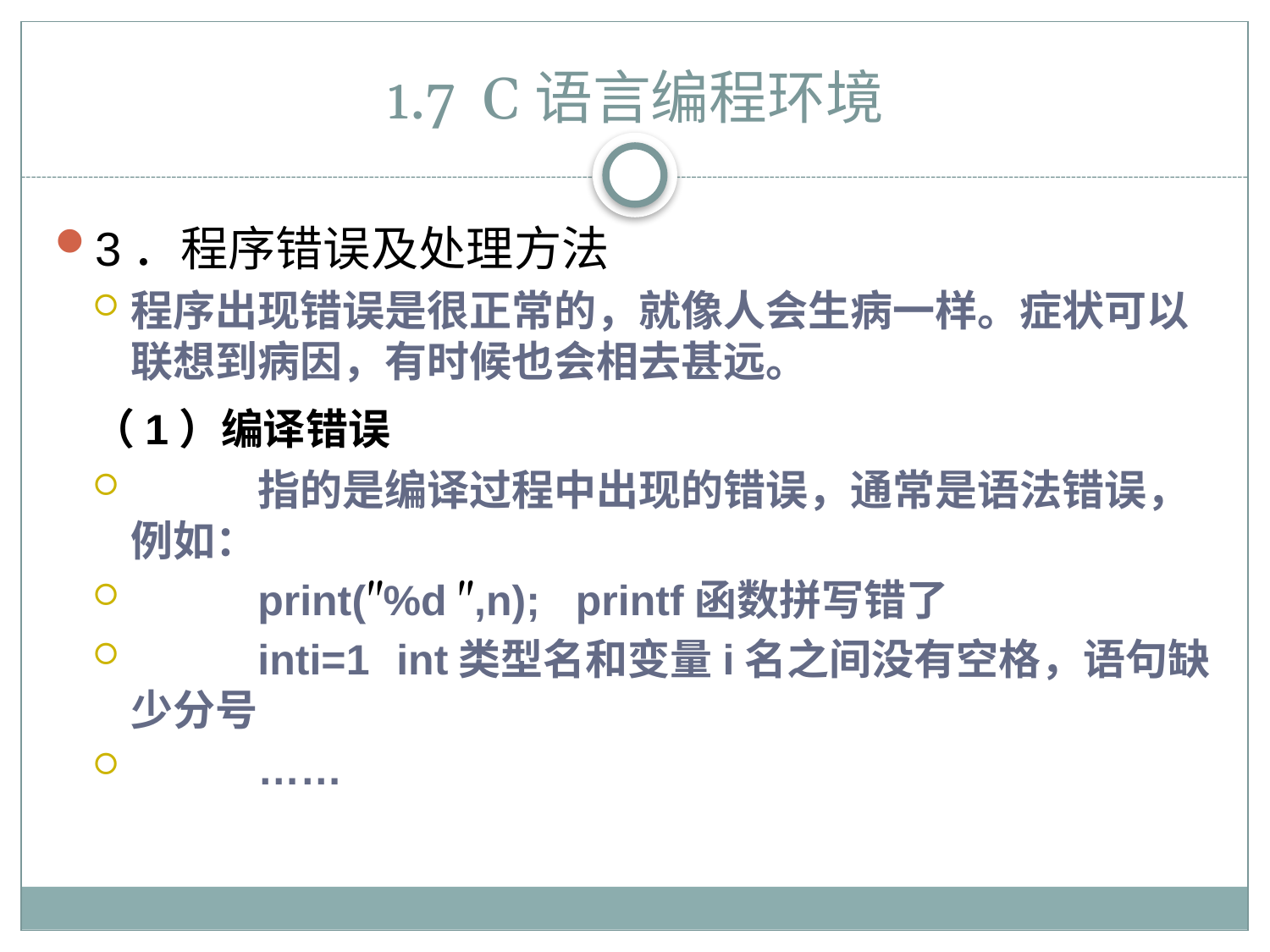

# 1.7  C语言编程环境
3．程序错误及处理方法
程序出现错误是很正常的，就像人会生病一样。症状可以联想到病因，有时候也会相去甚远。
	（1）编译错误
	指的是编译过程中出现的错误，通常是语法错误，例如：
	print("%d ",n);   printf函数拼写错了
	inti=1	 int类型名和变量i名之间没有空格，语句缺少分号
	……